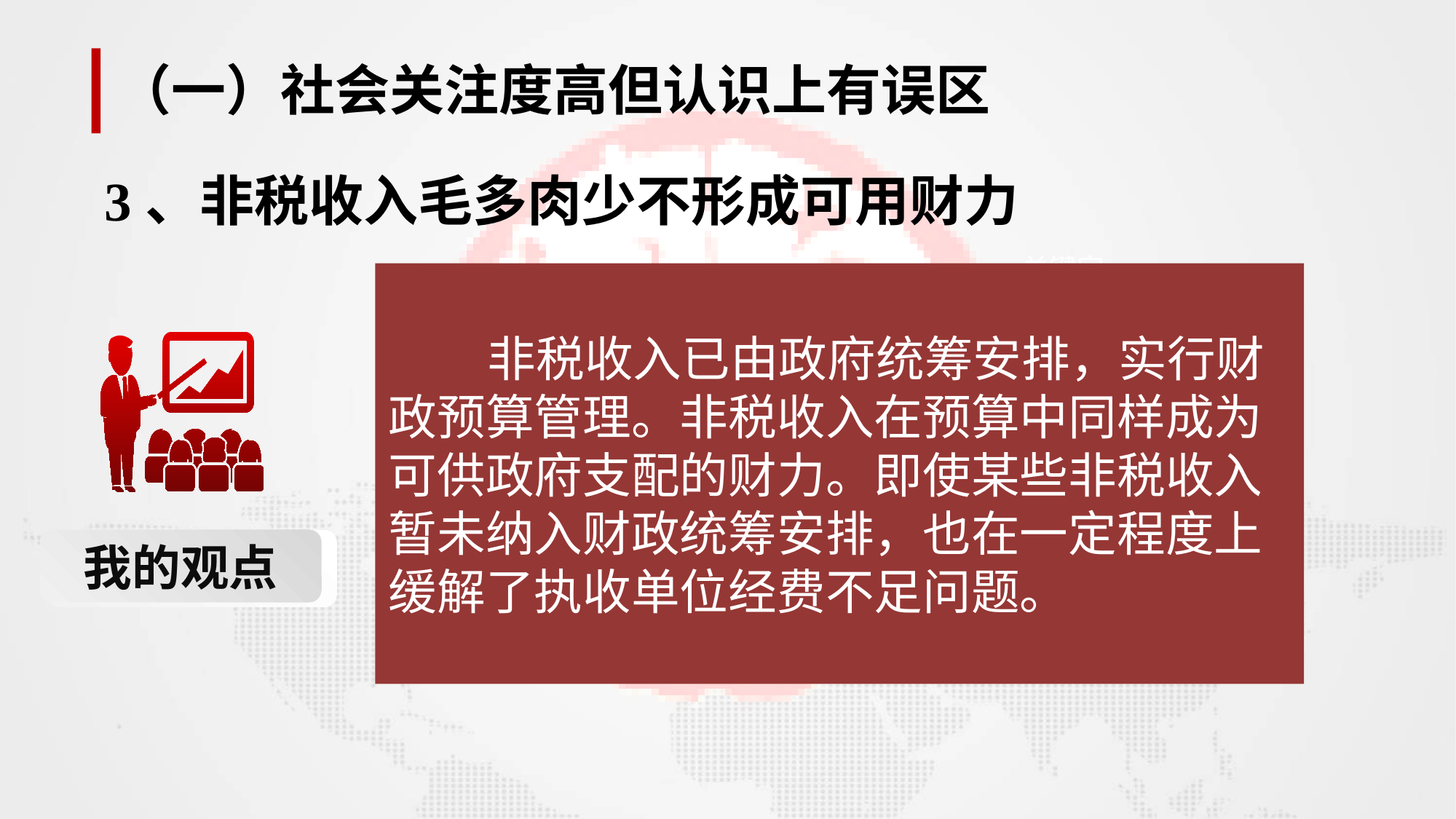

（一）社会关注度高但认识上有误区
3、非税收入毛多肉少不形成可用财力
关键字

        非税收入已由政府统筹安排，实行财政预算管理。非税收入在预算中同样成为可供政府支配的财力。即使某些非税收入暂未纳入财政统筹安排，也在一定程度上缓解了执收单位经费不足问题。

我的观点